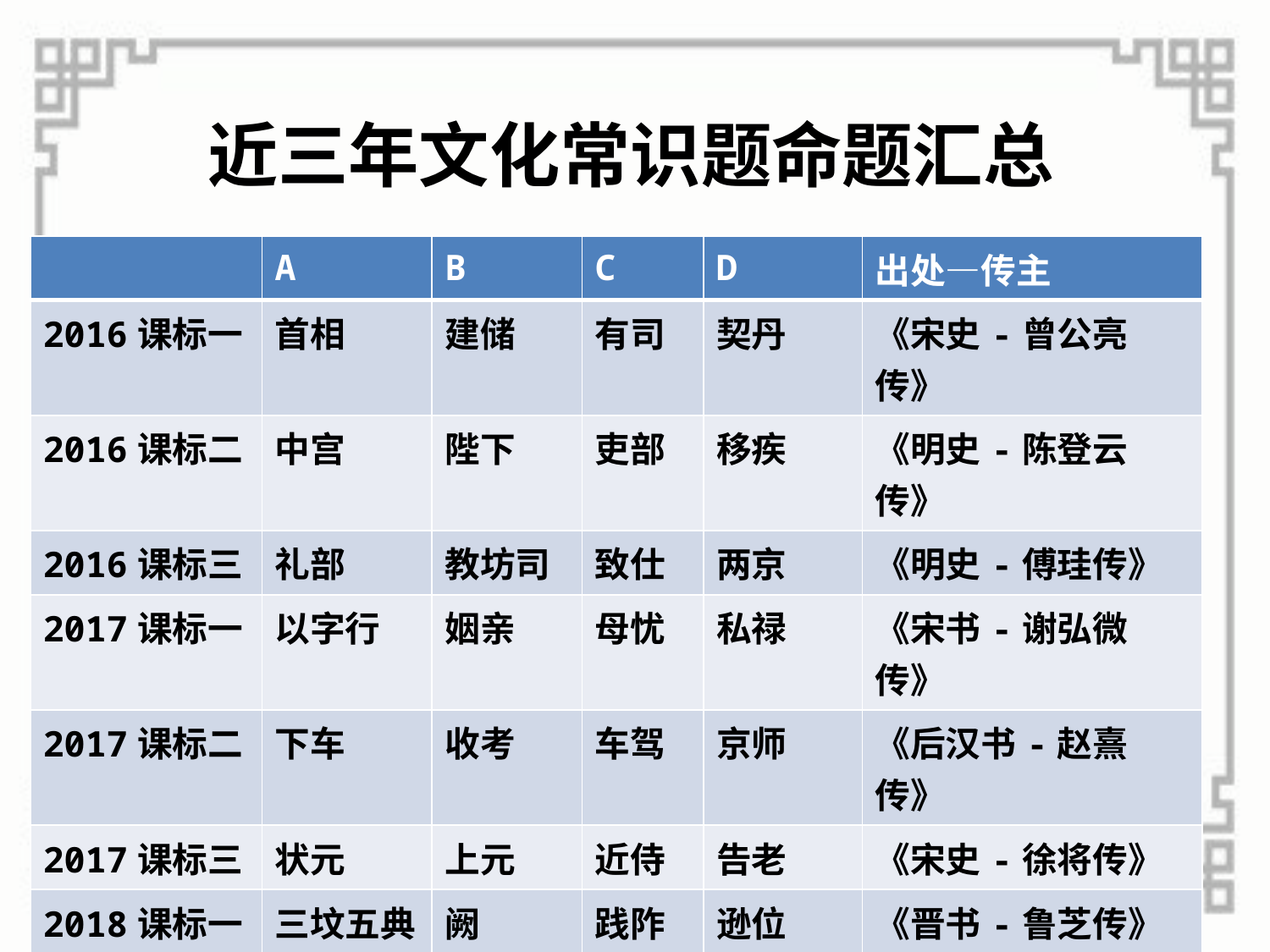

# 近三年文化常识题命题汇总
|  | A | B | C | D | 出处—传主 |
| --- | --- | --- | --- | --- | --- |
| 2016课标一 | 首相 | 建储 | 有司 | 契丹 | 《宋史-曾公亮传》 |
| 2016课标二 | 中宫 | 陛下 | 吏部 | 移疾 | 《明史-陈登云传》 |
| 2016课标三 | 礼部 | 教坊司 | 致仕 | 两京 | 《明史-傅珪传》 |
| 2017课标一 | 以字行 | 姻亲 | 母忧 | 私禄 | 《宋书-谢弘微传》 |
| 2017课标二 | 下车 | 收考 | 车驾 | 京师 | 《后汉书-赵熹传》 |
| 2017课标三 | 状元 | 上元 | 近侍 | 告老 | 《宋史-徐将传》 |
| 2018课标一 | 三坟五典 | 阙 | 践阼 | 逊位 | 《晋书-鲁芝传》 |
| 2018课标二 | 豪右 | 顿首 | 茂才 | 京师 | 《后汉书-王涣传》 |
| 2018课标三 | 陵寝 | 株连 | 尹 | 御 | 《宋史-范纯礼传》 |